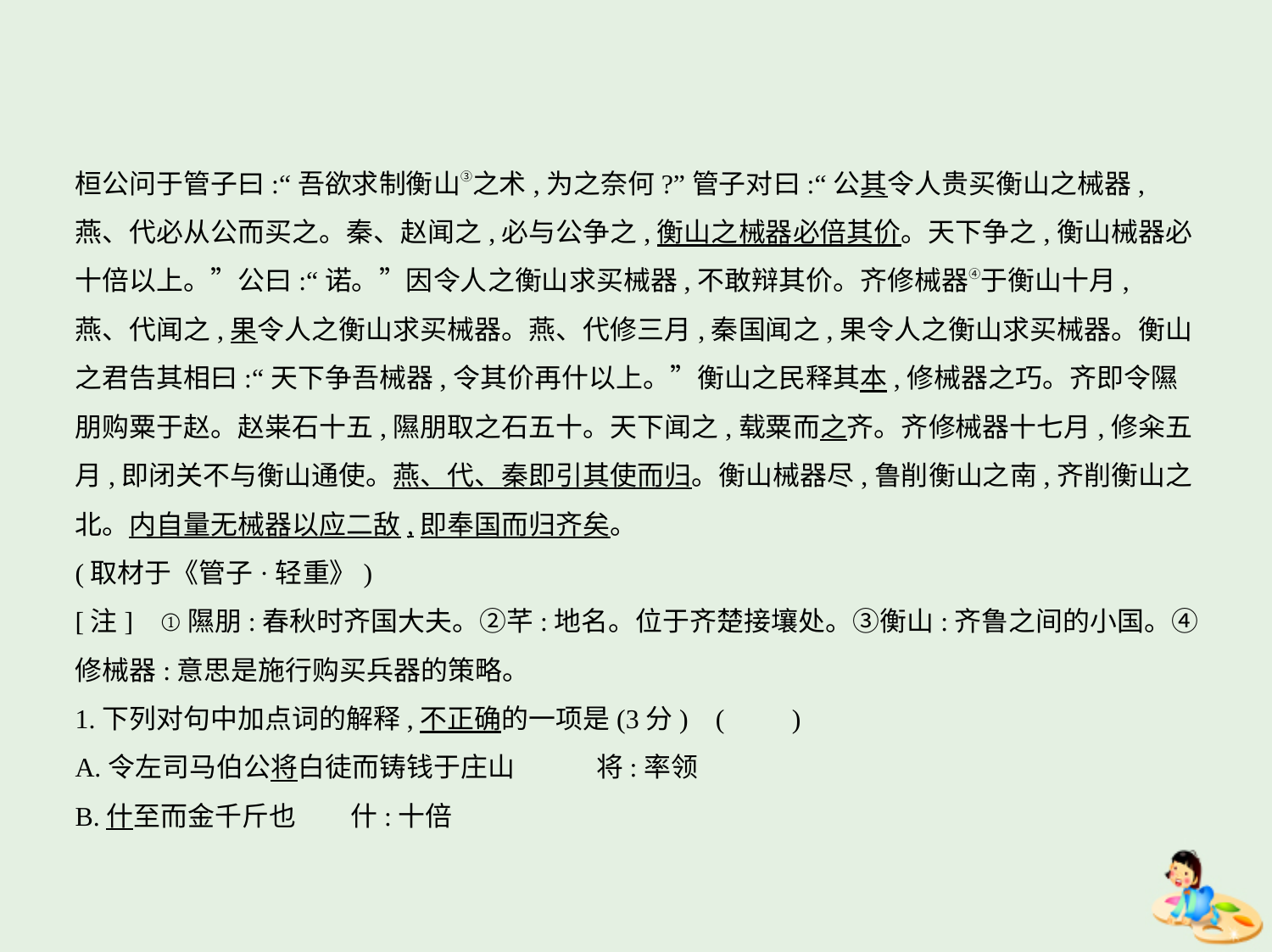

桓公问于管子曰:“吾欲求制衡山③之术,为之奈何?”管子对曰:“公其令人贵买衡山之械器,
燕、代必从公而买之。秦、赵闻之,必与公争之,衡山之械器必倍其价。天下争之,衡山械器必
十倍以上。”公曰:“诺。”因令人之衡山求买械器,不敢辩其价。齐修械器④于衡山十月,
燕、代闻之,果令人之衡山求买械器。燕、代修三月,秦国闻之,果令人之衡山求买械器。衡山
之君告其相曰:“天下争吾械器,令其价再什以上。”衡山之民释其本,修械器之巧。齐即令隰
朋购粟于赵。赵粜石十五,隰朋取之石五十。天下闻之,载粟而之齐。齐修械器十七月,修籴五
月,即闭关不与衡山通使。燕、代、秦即引其使而归。衡山械器尽,鲁削衡山之南,齐削衡山之
北。内自量无械器以应二敌,即奉国而归齐矣。
(取材于《管子·轻重》)
[注]    ①隰朋:春秋时齐国大夫。②芊:地名。位于齐楚接壤处。③衡山:齐鲁之间的小国。④
修械器:意思是施行购买兵器的策略。
1.下列对句中加点词的解释,不正确的一项是(3分) (　　)
A.令左司马伯公将白徒而铸钱于庄山　　　将:率领
B.什至而金千斤也　　什:十倍